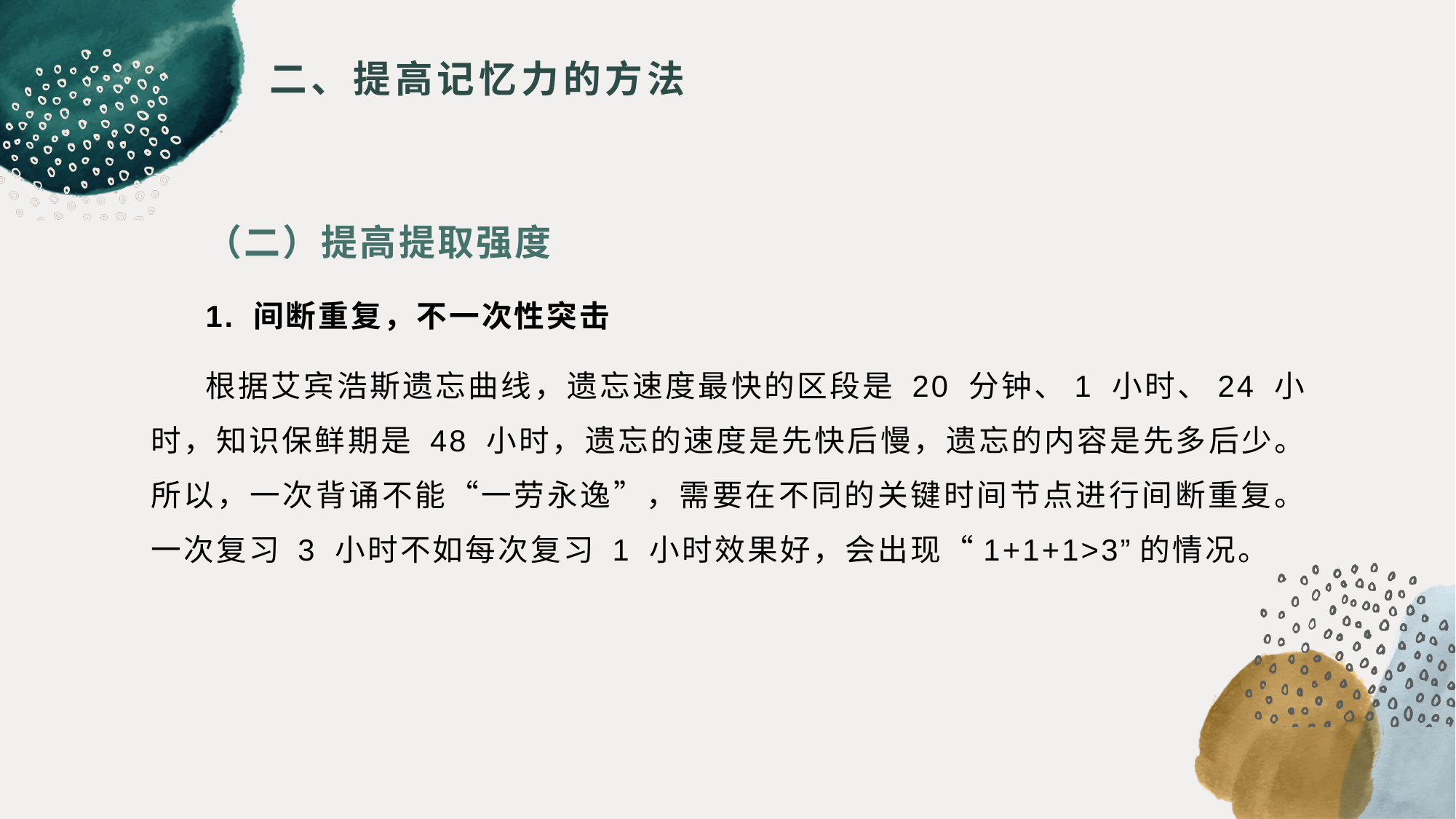

# 二、提高记忆力的方法
（二）提高提取强度
1. 间断重复，不一次性突击
根据艾宾浩斯遗忘曲线，遗忘速度最快的区段是 20 分钟、1 小时、24 小时，知识保鲜期是 48 小时，遗忘的速度是先快后慢，遗忘的内容是先多后少。所以，一次背诵不能“一劳永逸”，需要在不同的关键时间节点进行间断重复。一次复习 3 小时不如每次复习 1 小时效果好，会出现“1+1+1>3”的情况。